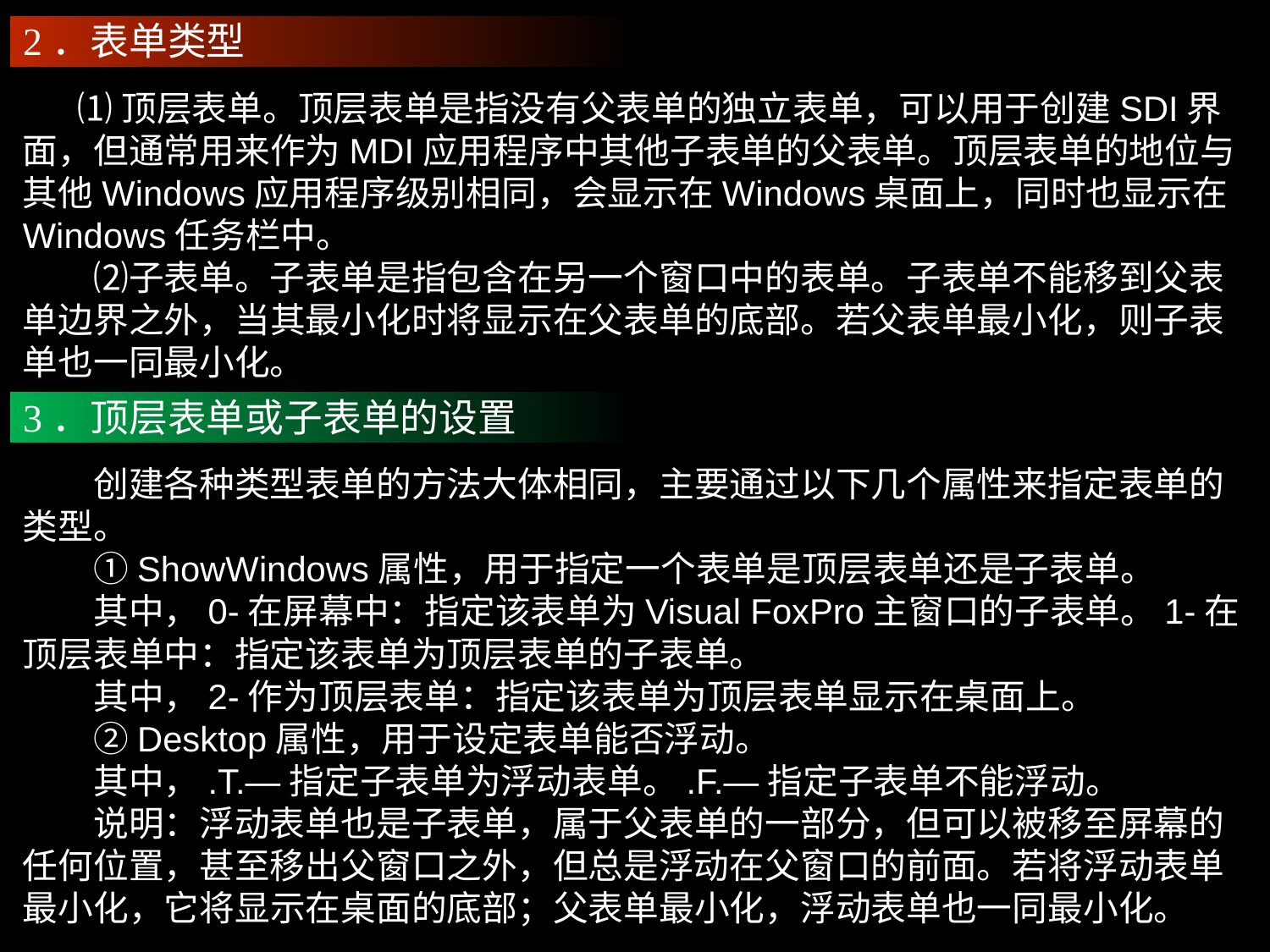

2．表单类型
       ⑴顶层表单。顶层表单是指没有父表单的独立表单，可以用于创建SDI界面，但通常用来作为MDI应用程序中其他子表单的父表单。顶层表单的地位与其他Windows应用程序级别相同，会显示在Windows桌面上，同时也显示在Windows任务栏中。
　　⑵子表单。子表单是指包含在另一个窗口中的表单。子表单不能移到父表单边界之外，当其最小化时将显示在父表单的底部。若父表单最小化，则子表单也一同最小化。
3．顶层表单或子表单的设置
　　创建各种类型表单的方法大体相同，主要通过以下几个属性来指定表单的类型。
　　①ShowWindows属性，用于指定一个表单是顶层表单还是子表单。
　　其中，0-在屏幕中：指定该表单为Visual FoxPro主窗口的子表单。1-在顶层表单中：指定该表单为顶层表单的子表单。
　　其中，2-作为顶层表单：指定该表单为顶层表单显示在桌面上。
　　②Desktop属性，用于设定表单能否浮动。
　　其中，.T.—指定子表单为浮动表单。.F.—指定子表单不能浮动。
　　说明：浮动表单也是子表单，属于父表单的一部分，但可以被移至屏幕的任何位置，甚至移出父窗口之外，但总是浮动在父窗口的前面。若将浮动表单最小化，它将显示在桌面的底部；父表单最小化，浮动表单也一同最小化。